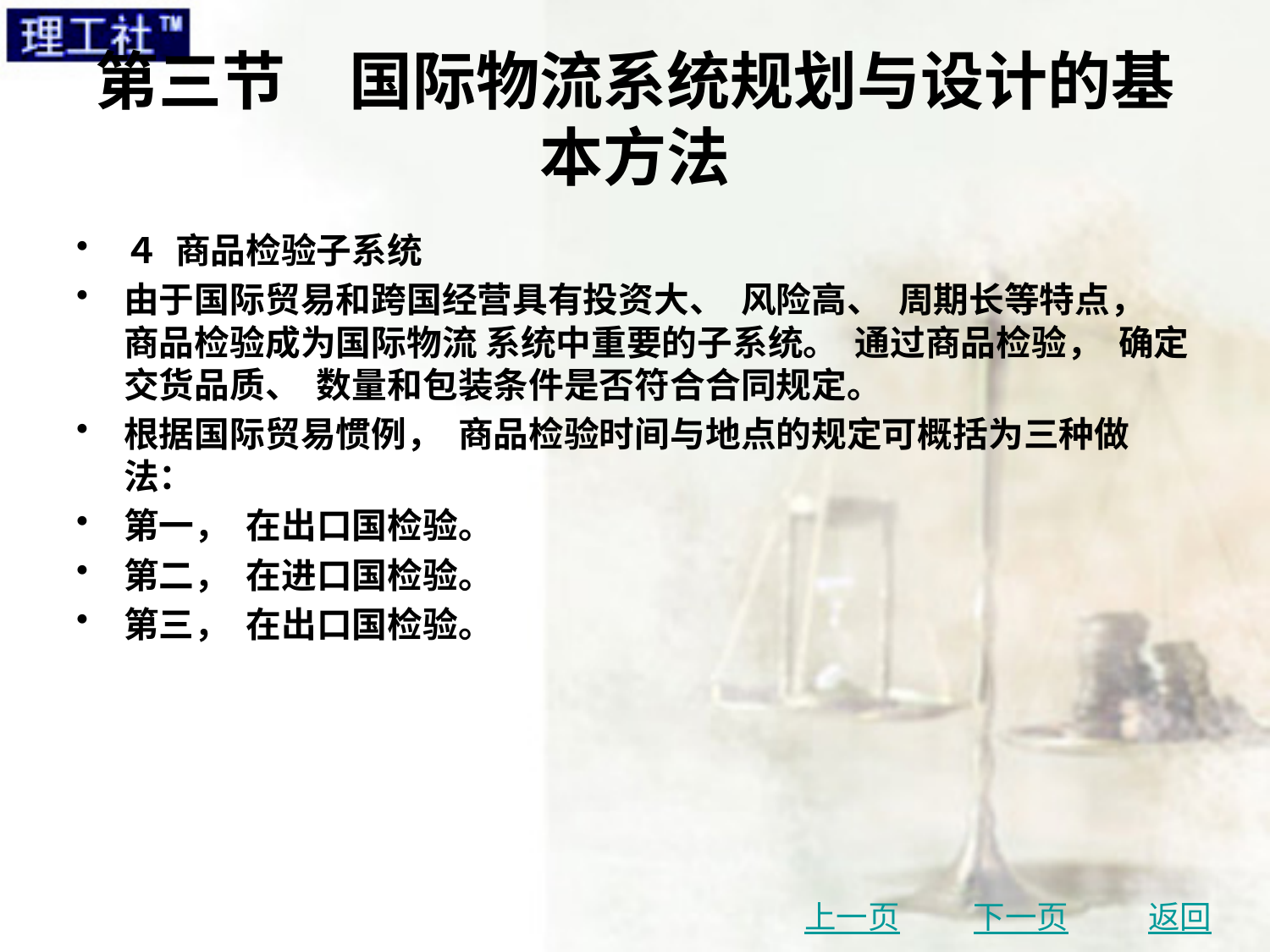

# 第三节　国际物流系统规划与设计的基本方法
４  商品检验子系统
由于国际贸易和跨国经营具有投资大、  风险高、  周期长等特点，  商品检验成为国际物流 系统中重要的子系统。  通过商品检验，  确定交货品质、  数量和包装条件是否符合合同规定。
根据国际贸易惯例，  商品检验时间与地点的规定可概括为三种做法：
第一，  在出口国检验。
第二，  在进口国检验。
第三，  在出口国检验。
上一页
下一页
返回